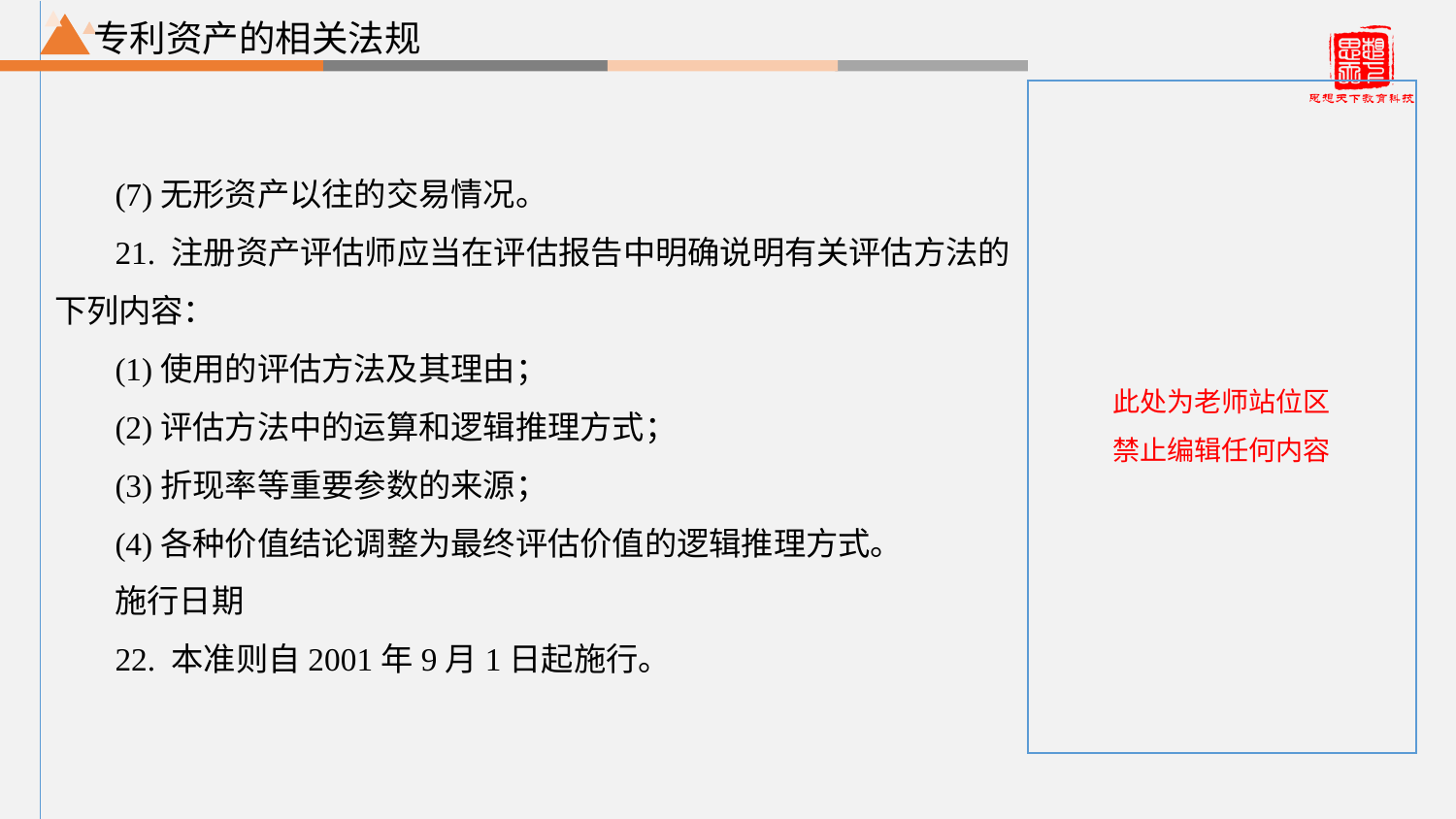

专利资产的相关法规
(7)无形资产以往的交易情况。
21. 注册资产评估师应当在评估报告中明确说明有关评估方法的下列内容：
(1)使用的评估方法及其理由；
(2)评估方法中的运算和逻辑推理方式；
(3)折现率等重要参数的来源；
(4)各种价值结论调整为最终评估价值的逻辑推理方式。
施行日期
22. 本准则自2001年9月1日起施行。

54